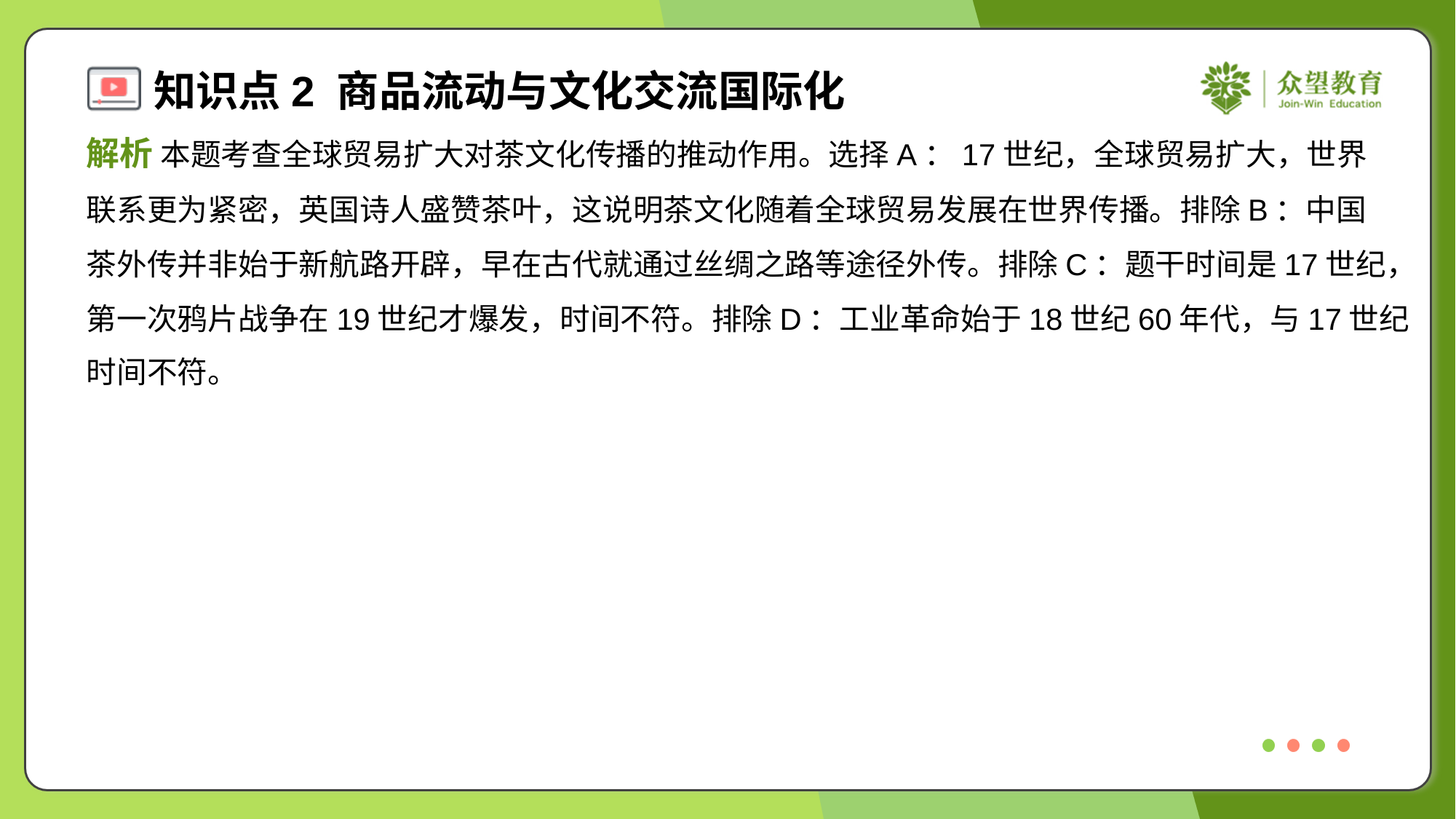

解析 本题考查全球贸易扩大对茶文化传播的推动作用。选择A：17世纪，全球贸易扩大，世界
联系更为紧密，英国诗人盛赞茶叶，这说明茶文化随着全球贸易发展在世界传播。排除B：中国
茶外传并非始于新航路开辟，早在古代就通过丝绸之路等途径外传。排除C：题干时间是17世纪，
第一次鸦片战争在19世纪才爆发，时间不符。排除D：工业革命始于18世纪60年代，与17世纪
时间不符。